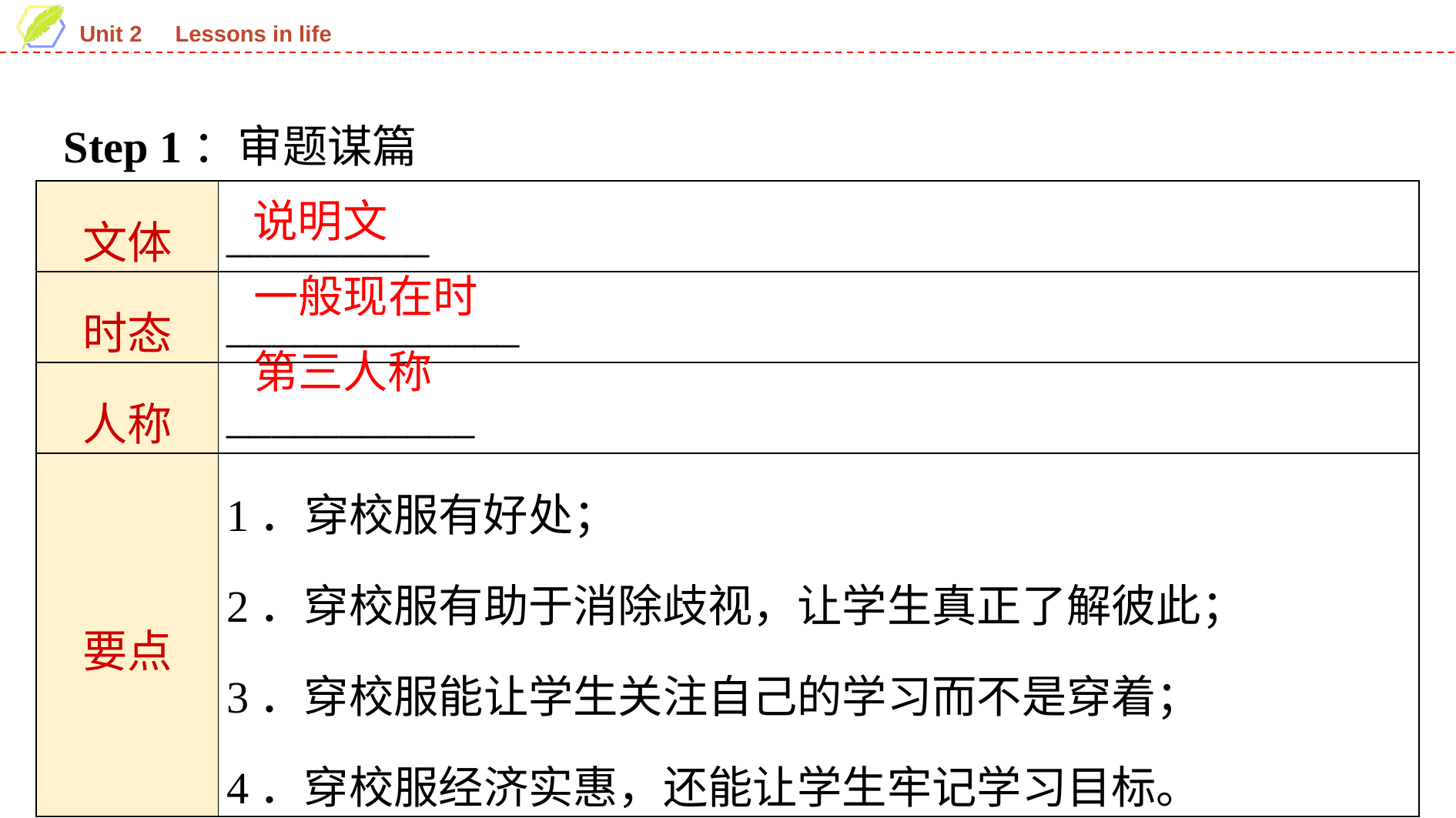

Step 1：审题谋篇
| 文体 | \_\_\_\_\_\_\_\_\_ |
| --- | --- |
| 时态 | \_\_\_\_\_\_\_\_\_\_\_\_\_ |
| 人称 | \_\_\_\_\_\_\_\_\_\_\_ |
| 要点 | 1．穿校服有好处； 2．穿校服有助于消除歧视，让学生真正了解彼此； 3．穿校服能让学生关注自己的学习而不是穿着； 4．穿校服经济实惠，还能让学生牢记学习目标。 |
说明文
一般现在时
第三人称